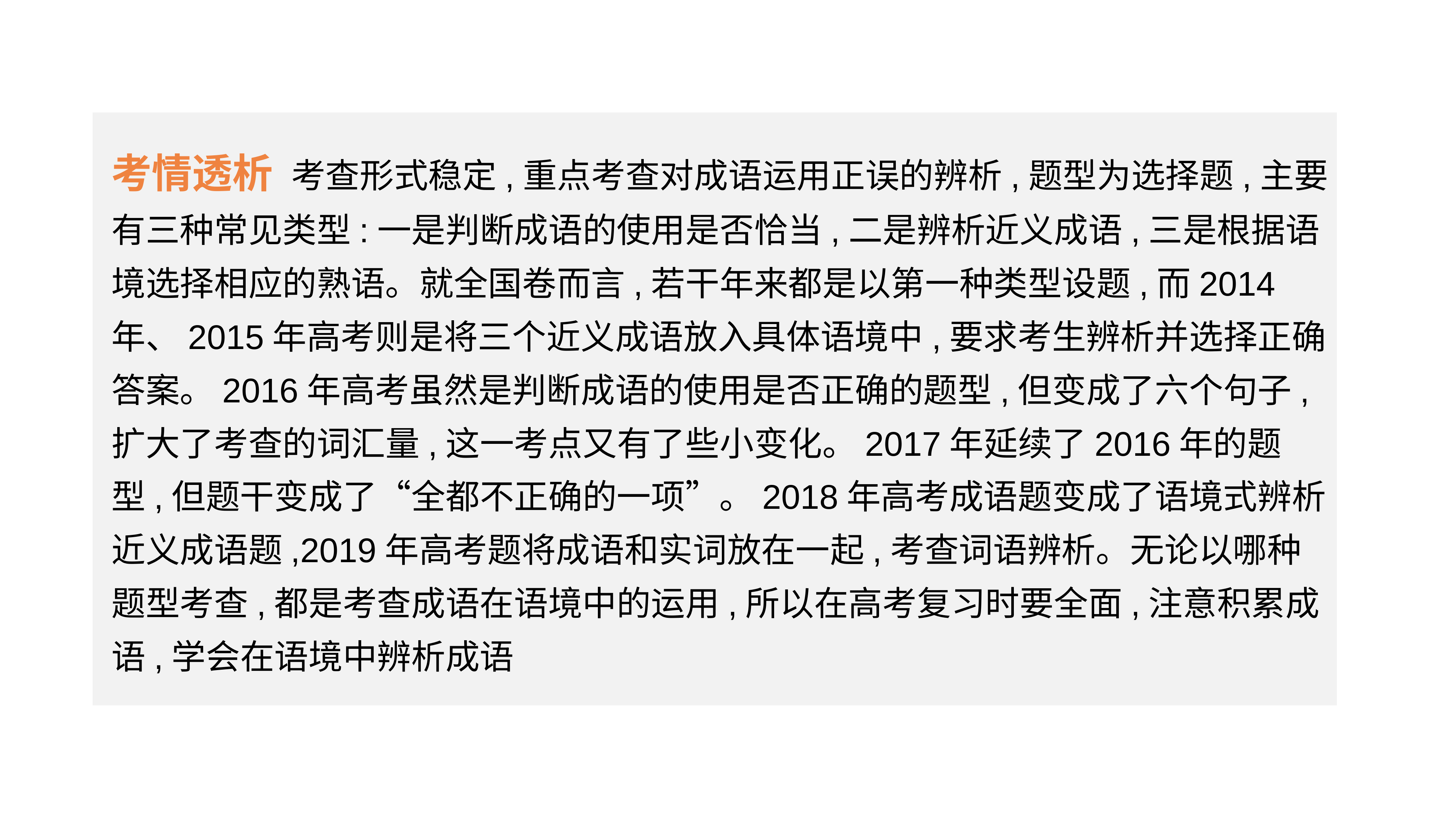

考情透析  考查形式稳定,重点考查对成语运用正误的辨析,题型为选择题,主要有三种常见类型:一是判断成语的使用是否恰当,二是辨析近义成语,三是根据语境选择相应的熟语。就全国卷而言,若干年来都是以第一种类型设题,而2014年、2015年高考则是将三个近义成语放入具体语境中,要求考生辨析并选择正确答案。2016年高考虽然是判断成语的使用是否正确的题型,但变成了六个句子,扩大了考查的词汇量,这一考点又有了些小变化。2017年延续了2016年的题型,但题干变成了“全都不正确的一项”。2018年高考成语题变成了语境式辨析近义成语题,2019年高考题将成语和实词放在一起,考查词语辨析。无论以哪种题型考查,都是考查成语在语境中的运用,所以在高考复习时要全面,注意积累成语,学会在语境中辨析成语